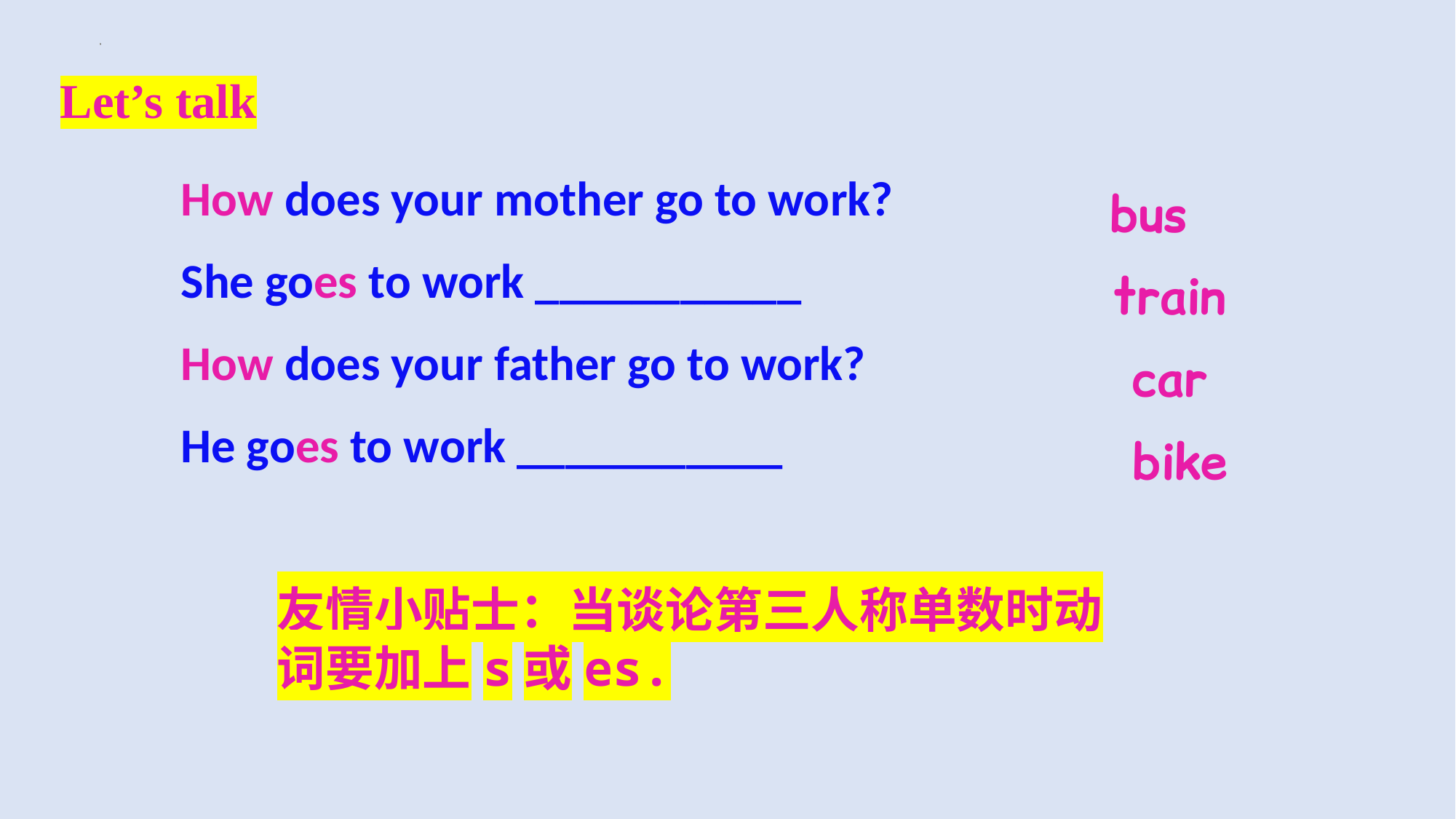

Let’s talk
How does your mother go to work?
She goes to work ___________
How does your father go to work?
He goes to work ___________

bus
 train
car
 bike
友情小贴士：当谈论第三人称单数时动词要加上s或es.